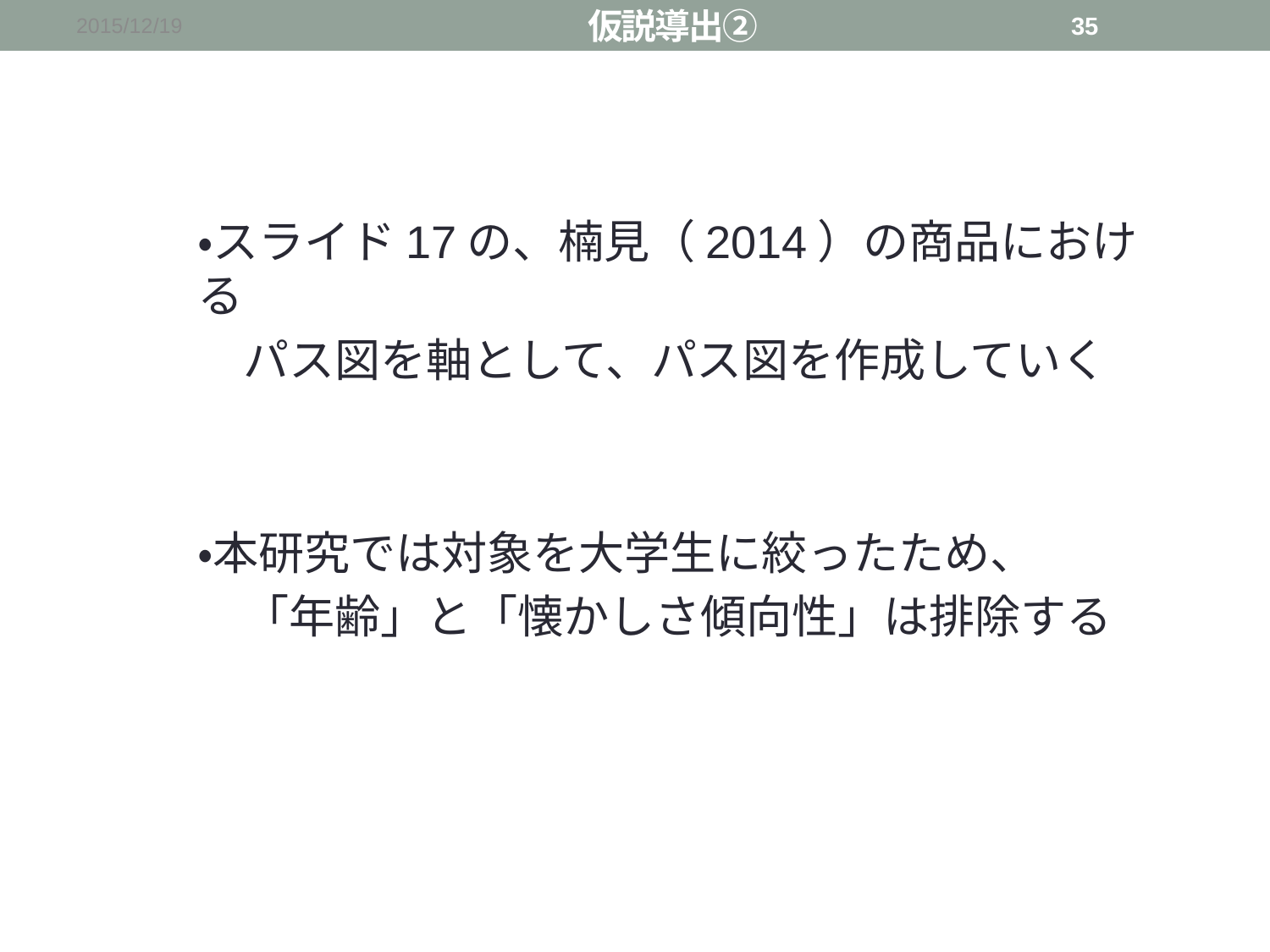

仮説導出②
2015/12/19
35
・スライド17の、楠見（2014）の商品における
　パス図を軸として、パス図を作成していく

・本研究では対象を大学生に絞ったため、
　「年齢」と「懐かしさ傾向性」は排除する